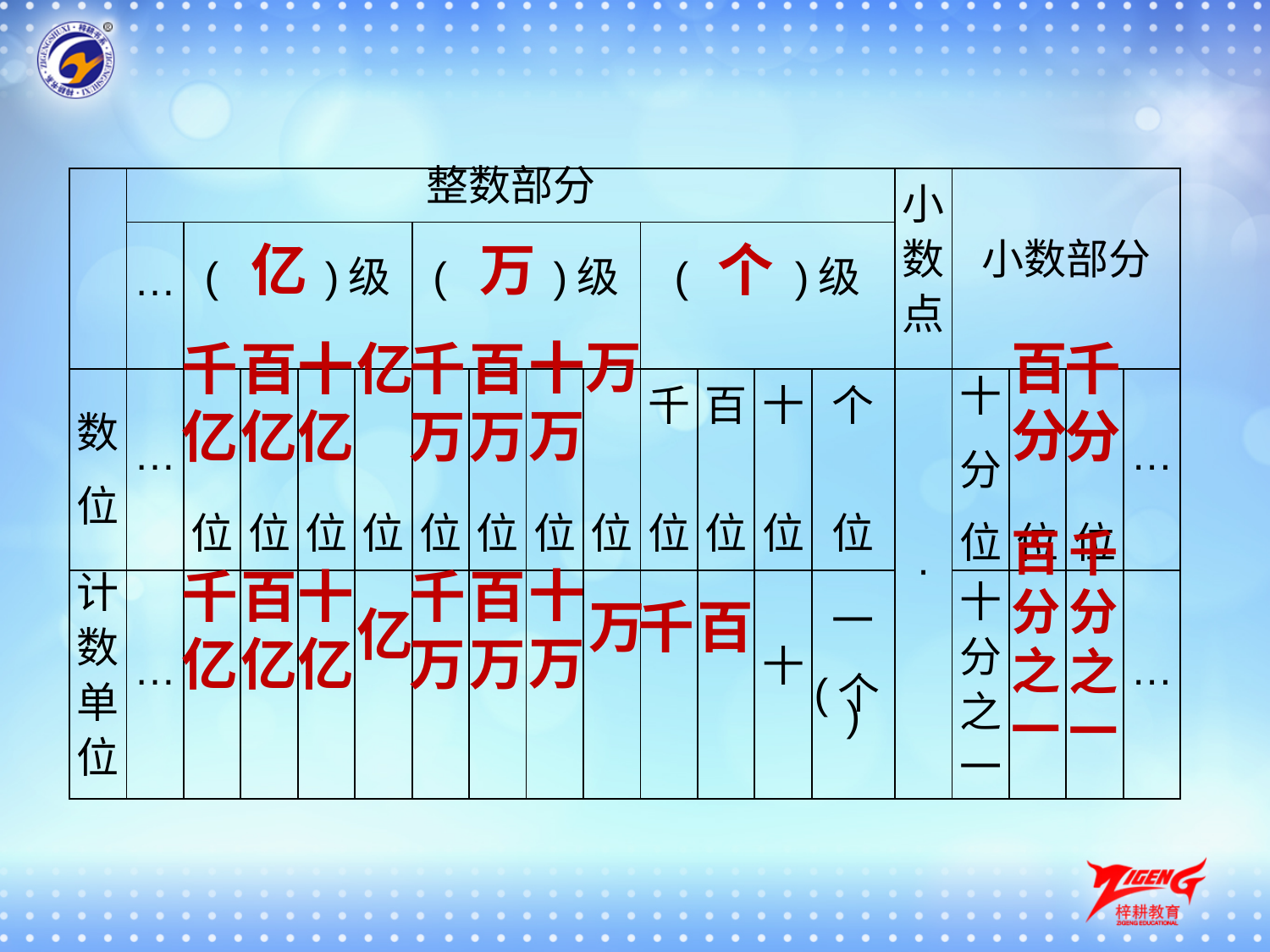

|  | 整数部分 |  |  |  |  |  |  |  |  |  |  |  |  | 小 数 点 | 小数部分 |  |  |  |
| --- | --- | --- | --- | --- | --- | --- | --- | --- | --- | --- | --- | --- | --- | --- | --- | --- | --- | --- |
|  | … | (　　)级 |  |  |  | (　　)级 |  |  |  | (　　)级 |  |  |  |  |  |  |  |  |
| 数 位 | … | 位 | 位 | 位 | 位 | 位 | 位 | 位 | 位 | 千 位 | 百 位 | 十 位 | 个 位 | · | 十 分 位 | 位 | 位 | … |
| 计 数 单 位 | … |  |  |  |  |  |  |  |  |  |  | 十 | 一 (个) |  | 十 分 之 一 |  |  | … |
亿
万
个
万
十
万
百
分
千
亿
百
亿
十
亿
亿
千
万
百
万
千
分
百
分
之
一
千
分
之
一
十
万
千
亿
百
亿
十
亿
千
万
百
万
万
千
百
亿